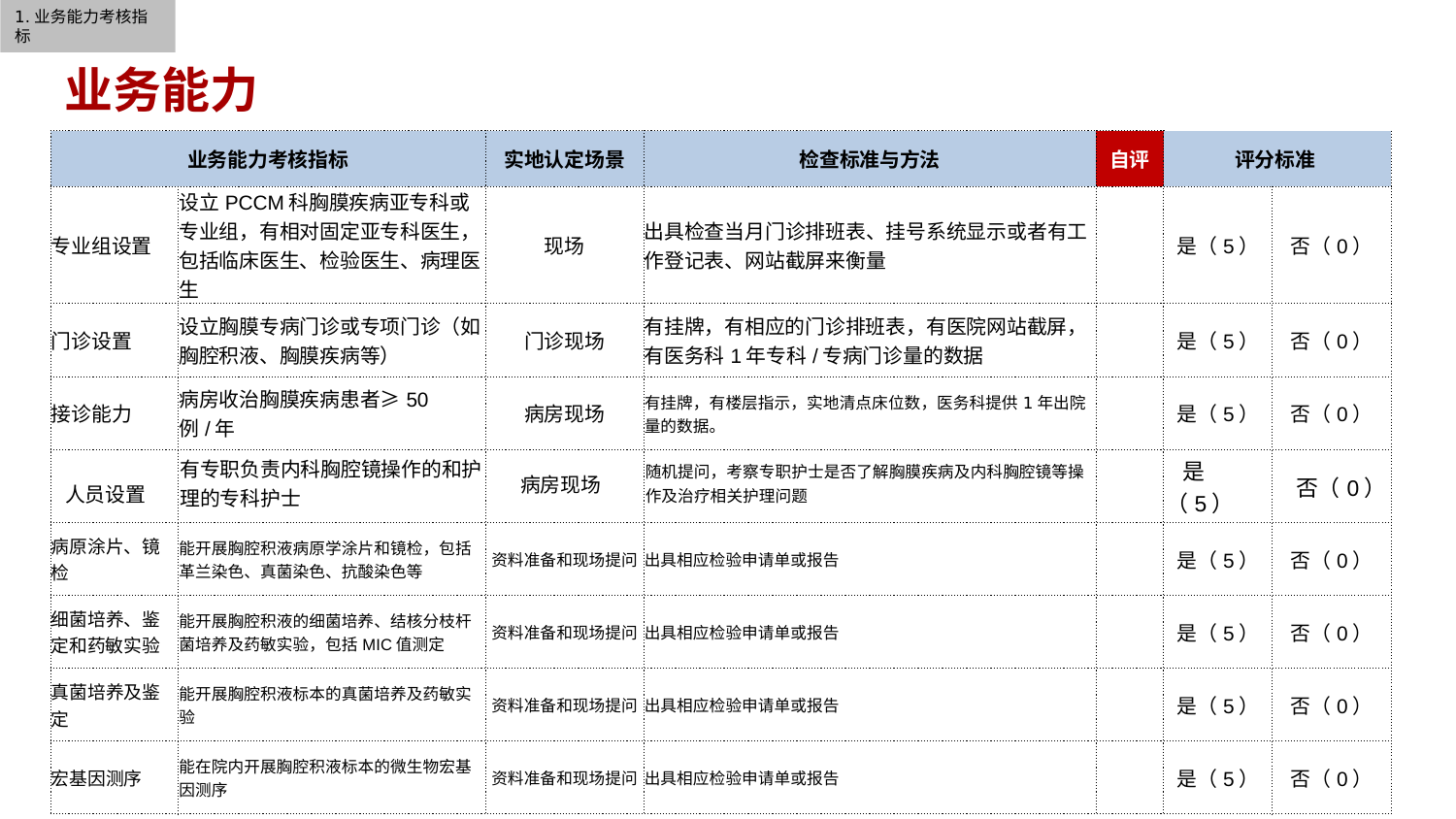

1.业务能力考核指标
业务能力
| 业务能力考核指标 |  | 实地认定场景 | 检查标准与方法 | 自评 | 评分标准 |  |
| --- | --- | --- | --- | --- | --- | --- |
| 专业组设置 | 设立PCCM科胸膜疾病亚专科或专业组，有相对固定亚专科医生，包括临床医生、检验医生、病理医生 | 现场 | 出具检查当月门诊排班表、挂号系统显示或者有工作登记表、网站截屏来衡量 |  | 是（5） | 否（0） |
| 门诊设置 | 设立胸膜专病门诊或专项门诊（如胸腔积液、胸膜疾病等） | 门诊现场 | 有挂牌，有相应的门诊排班表，有医院网站截屏，有医务科1年专科/专病门诊量的数据 |  | 是（5） | 否（0） |
| 接诊能力 | 病房收治胸膜疾病患者≥50例/年 | 病房现场 | 有挂牌，有楼层指示，实地清点床位数，医务科提供1年出院量的数据。 |  | 是（5） | 否（0） |
| 人员设置 | 有专职负责内科胸腔镜操作的和护理的专科护士 | 病房现场 | 随机提问，考察专职护士是否了解胸膜疾病及内科胸腔镜等操作及治疗相关护理问题 |  | 是（5） | 否（0） |
| 病原涂片、镜检 | 能开展胸腔积液病原学涂片和镜检，包括革兰染色、真菌染色、抗酸染色等 | 资料准备和现场提问 | 出具相应检验申请单或报告 |  | 是（5） | 否（0） |
| 细菌培养、鉴定和药敏实验 | 能开展胸腔积液的细菌培养、结核分枝杆菌培养及药敏实验，包括MIC值测定 | 资料准备和现场提问 | 出具相应检验申请单或报告 |  | 是（5） | 否（0） |
| 真菌培养及鉴定 | 能开展胸腔积液标本的真菌培养及药敏实验 | 资料准备和现场提问 | 出具相应检验申请单或报告 |  | 是（5） | 否（0） |
| 宏基因测序 | 能在院内开展胸腔积液标本的微生物宏基因测序 | 资料准备和现场提问 | 出具相应检验申请单或报告 |  | 是（5） | 否（0） |
17